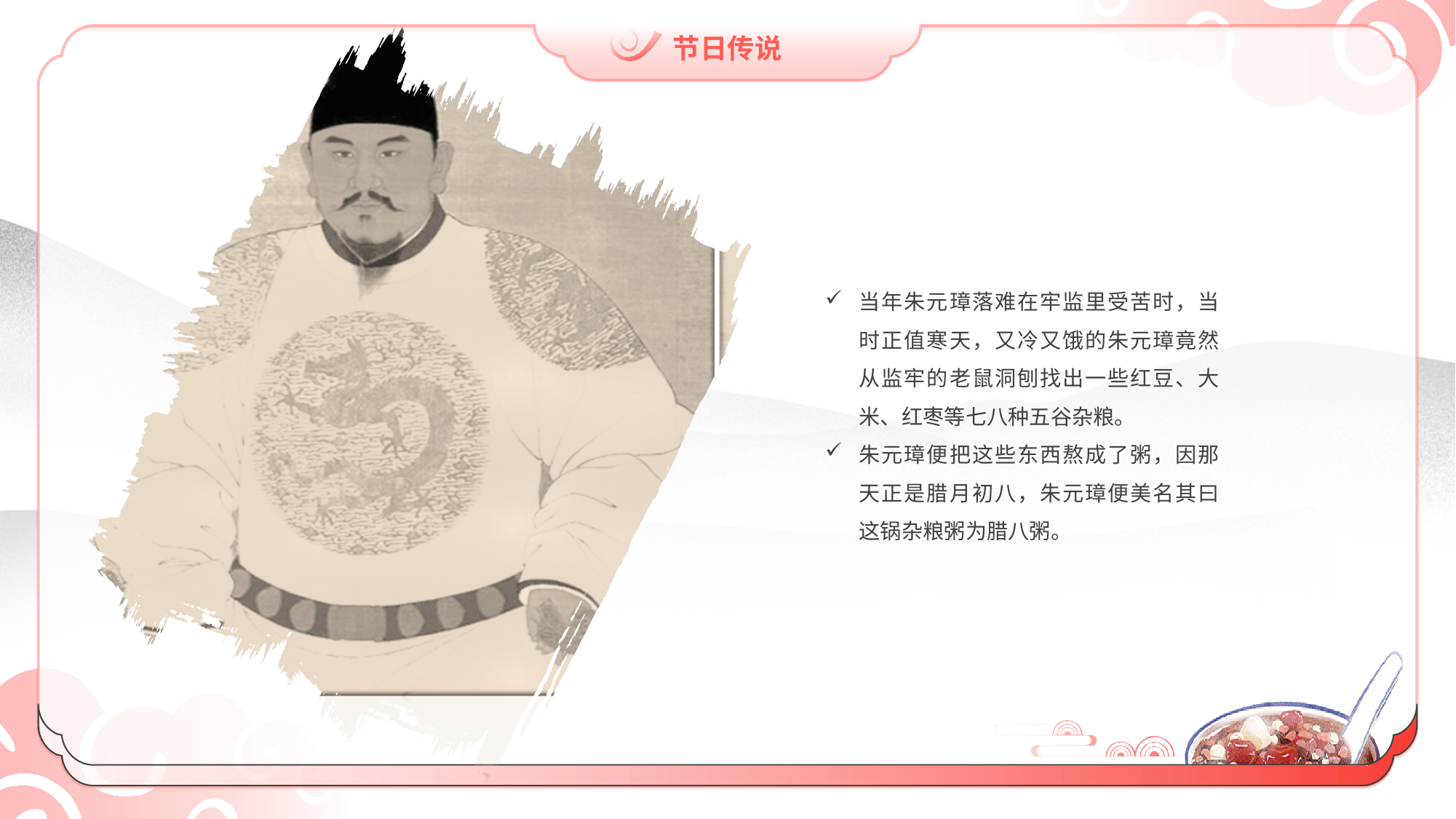

节日传说

当年朱元璋落难在牢监里受苦时，当时正值寒天，又冷又饿的朱元璋竟然从监牢的老鼠洞刨找出一些红豆、大米、红枣等七八种五谷杂粮。
朱元璋便把这些东西熬成了粥，因那天正是腊月初八，朱元璋便美名其曰这锅杂粮粥为腊八粥。